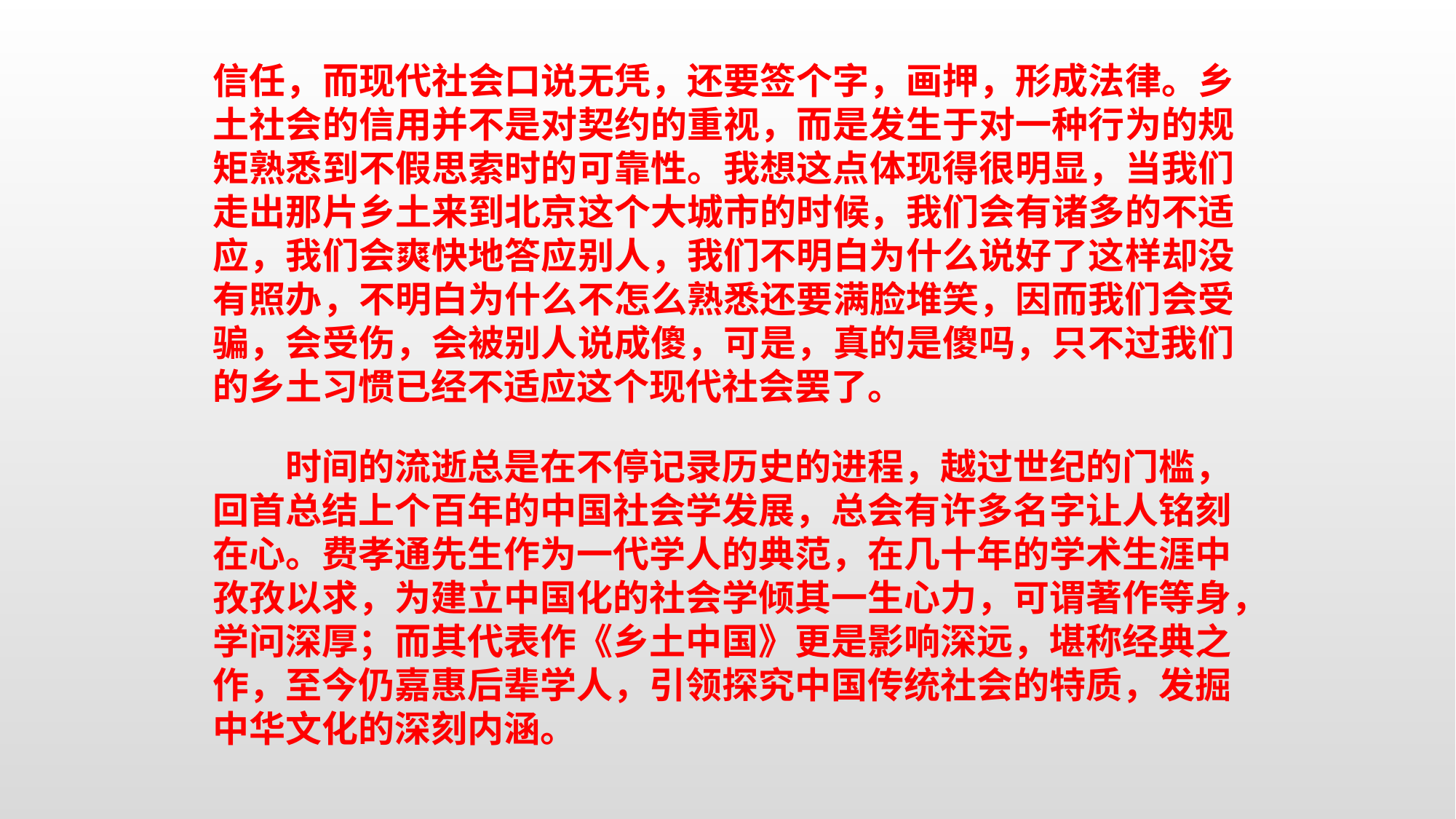

信任，而现代社会口说无凭，还要签个字，画押，形成法律。乡土社会的信用并不是对契约的重视，而是发生于对一种行为的规矩熟悉到不假思索时的可靠性。我想这点体现得很明显，当我们走出那片乡土来到北京这个大城市的时候，我们会有诸多的不适应，我们会爽快地答应别人，我们不明白为什么说好了这样却没有照办，不明白为什么不怎么熟悉还要满脸堆笑，因而我们会受骗，会受伤，会被别人说成傻，可是，真的是傻吗，只不过我们的乡土习惯已经不适应这个现代社会罢了。
时间的流逝总是在不停记录历史的进程，越过世纪的门槛，回首总结上个百年的中国社会学发展，总会有许多名字让人铭刻在心。费孝通先生作为一代学人的典范，在几十年的学术生涯中孜孜以求，为建立中国化的社会学倾其一生心力，可谓著作等身，学问深厚；而其代表作《乡土中国》更是影响深远，堪称经典之作，至今仍嘉惠后辈学人，引领探究中国传统社会的特质，发掘中华文化的深刻内涵。